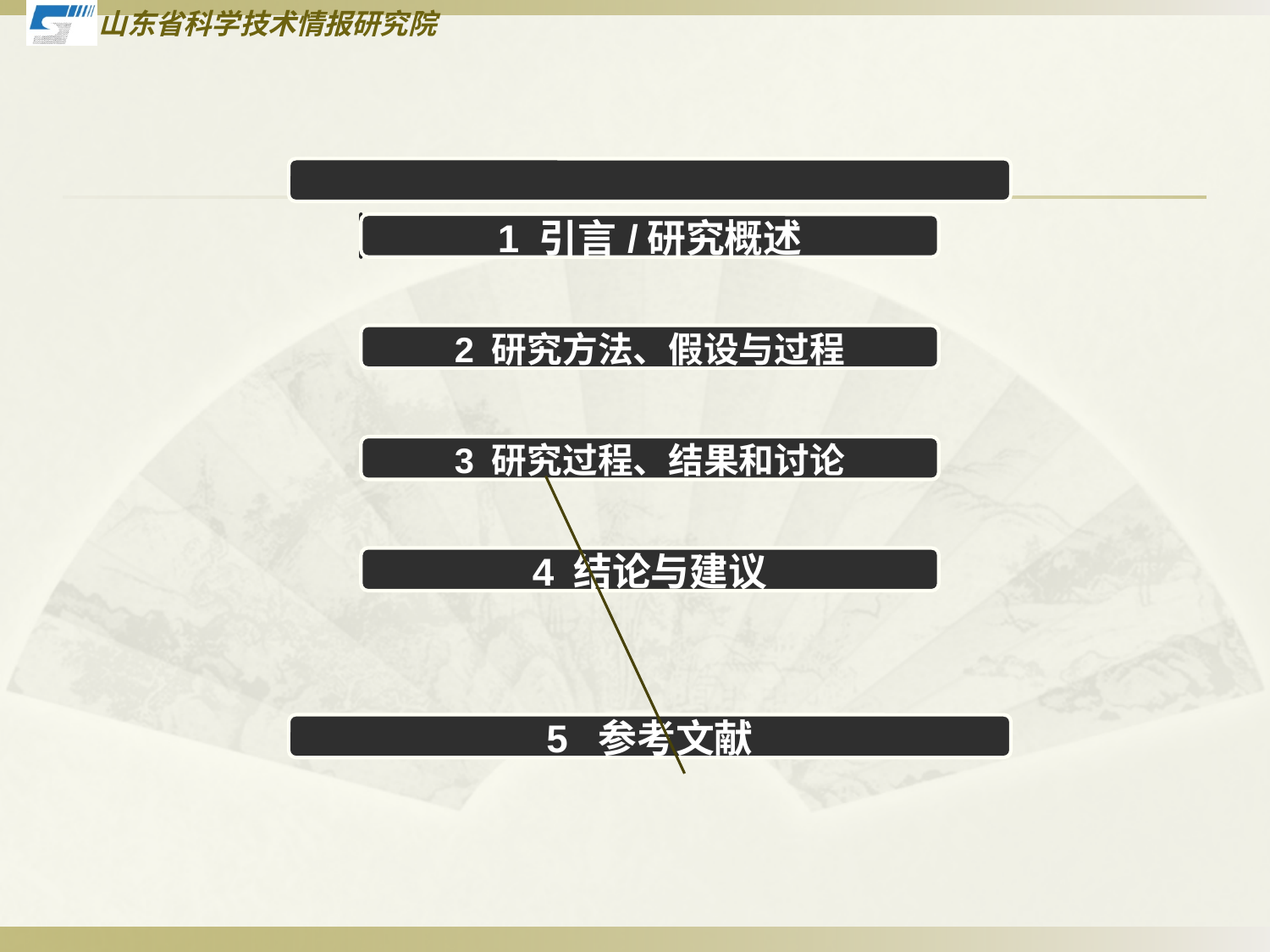

1 引言/研究概述
3 研究过程、结果和讨论
2 研究方法、假设与过程
4 结论与建议
5  参考文献